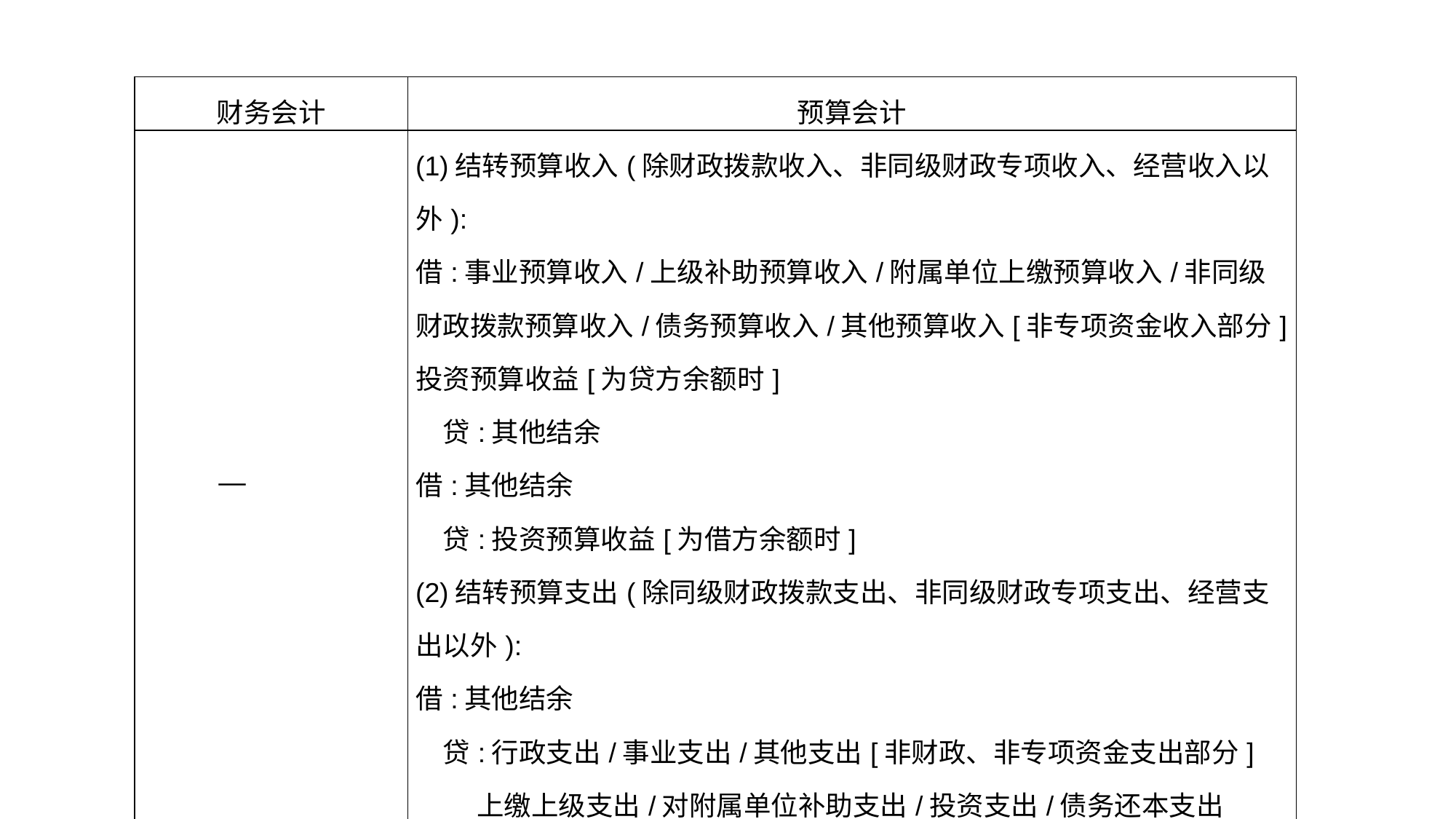

| 财务会计 | 预算会计 |
| --- | --- |
| — | (1)结转预算收入(除财政拨款收入、非同级财政专项收入、经营收入以外): 借:事业预算收入/上级补助预算收入/附属单位上缴预算收入/非同级财政拨款预算收入/债务预算收入/其他预算收入[非专项资金收入部分] 投资预算收益[为贷方余额时] 贷:其他结余 借:其他结余 贷:投资预算收益[为借方余额时] (2)结转预算支出(除同级财政拨款支出、非同级财政专项支出、经营支出以外): 借:其他结余 贷:行政支出/事业支出/其他支出[非财政、非专项资金支出部分] 上缴上级支出/对附属单位补助支出/投资支出/债务还本支出 |